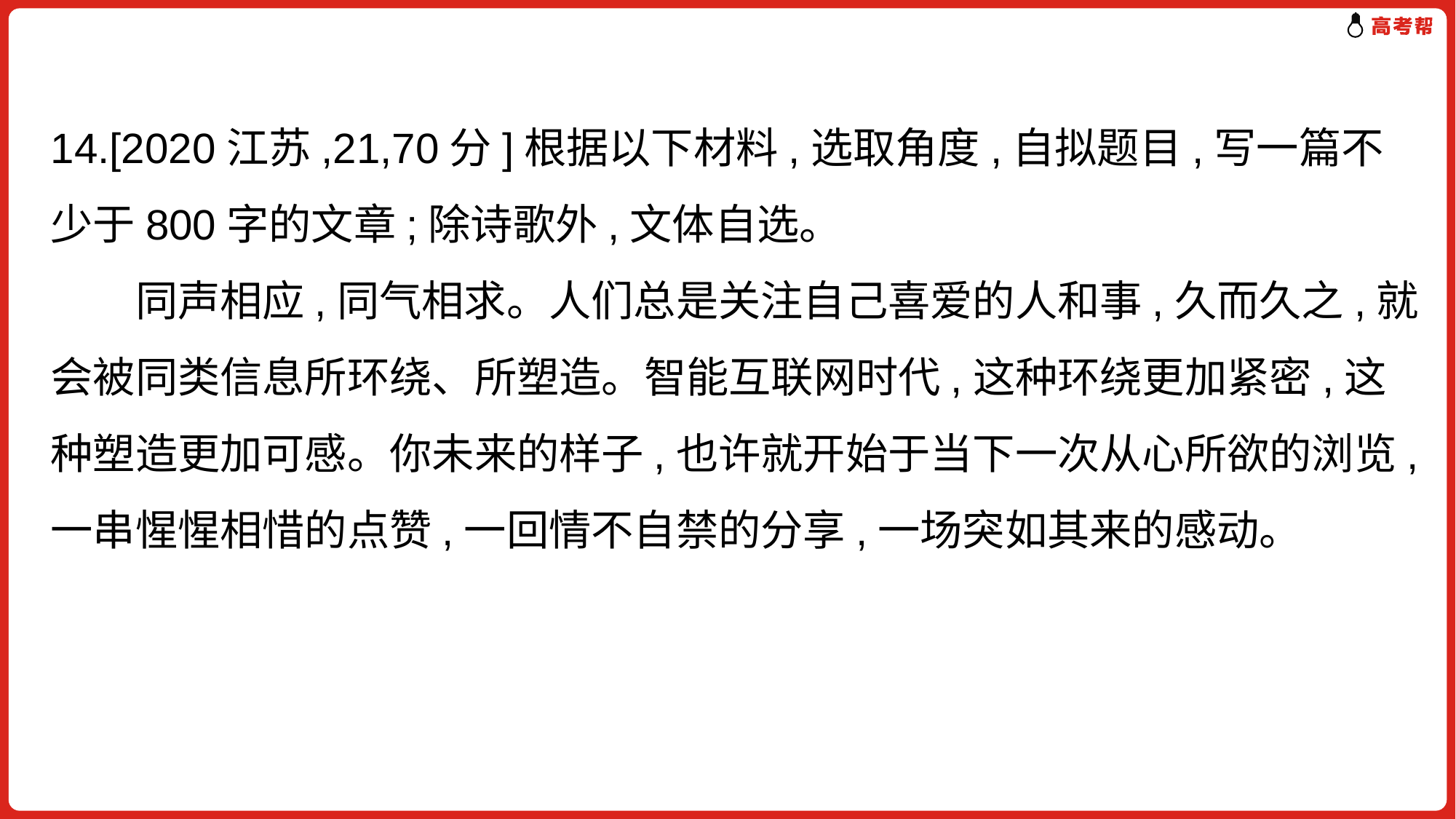

14.[2020江苏,21,70分]根据以下材料,选取角度,自拟题目,写一篇不少于800字的文章;除诗歌外,文体自选。
　　同声相应,同气相求。人们总是关注自己喜爱的人和事,久而久之,就会被同类信息所环绕、所塑造。智能互联网时代,这种环绕更加紧密,这种塑造更加可感。你未来的样子,也许就开始于当下一次从心所欲的浏览,一串惺惺相惜的点赞,一回情不自禁的分享,一场突如其来的感动。